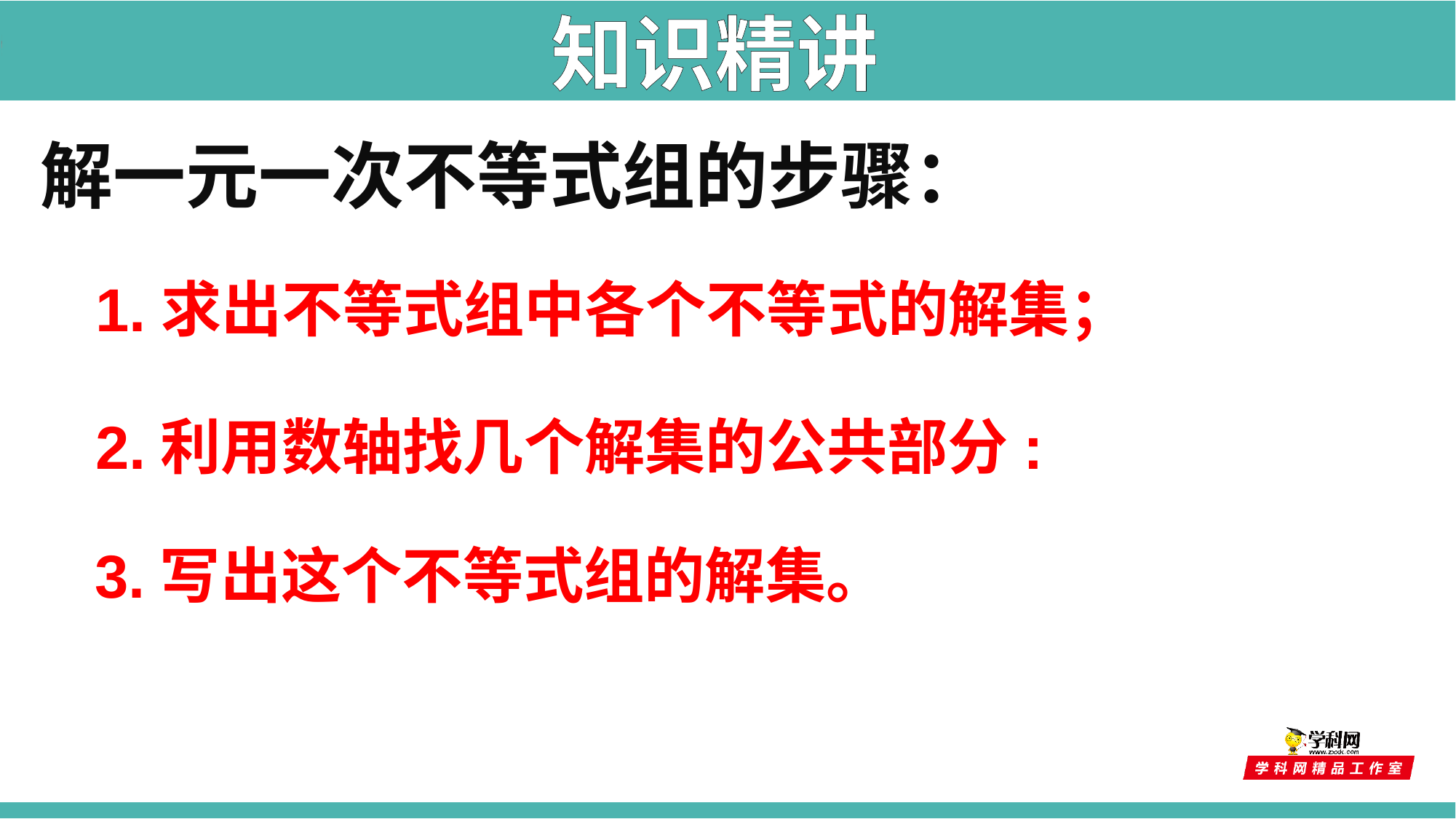

知识精讲
解一元一次不等式组的步骤：
1.求出不等式组中各个不等式的解集；
2.利用数轴找几个解集的公共部分:
3.写出这个不等式组的解集。